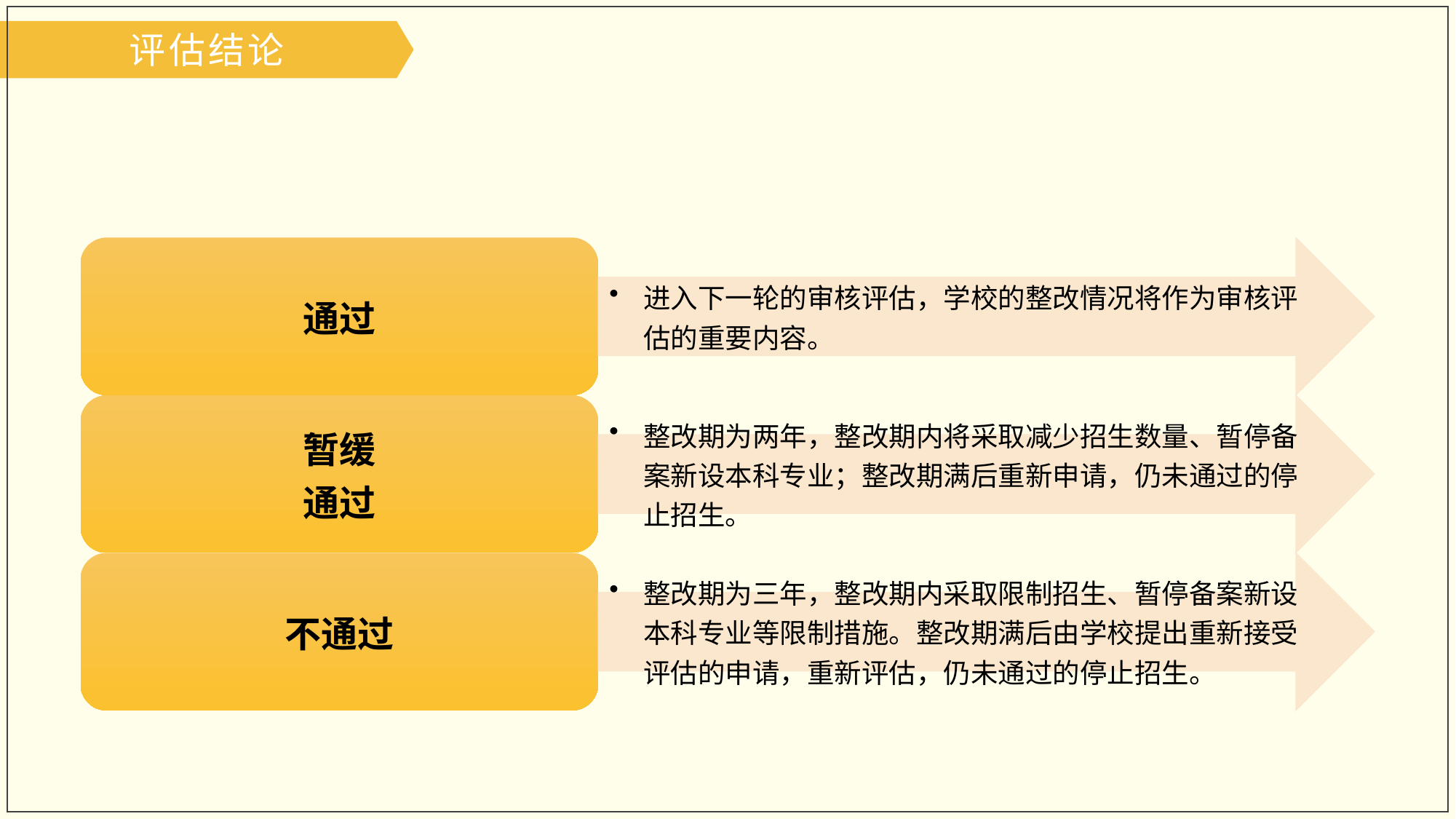

评估结论

通过
进入下一轮的审核评估，学校的整改情况将作为审核评估的重要内容。
暂缓
通过
整改期为两年，整改期内将采取减少招生数量、暂停备案新设本科专业；整改期满后重新申请，仍未通过的停止招生。
不通过
整改期为三年，整改期内采取限制招生、暂停备案新设本科专业等限制措施。整改期满后由学校提出重新接受评估的申请，重新评估，仍未通过的停止招生。